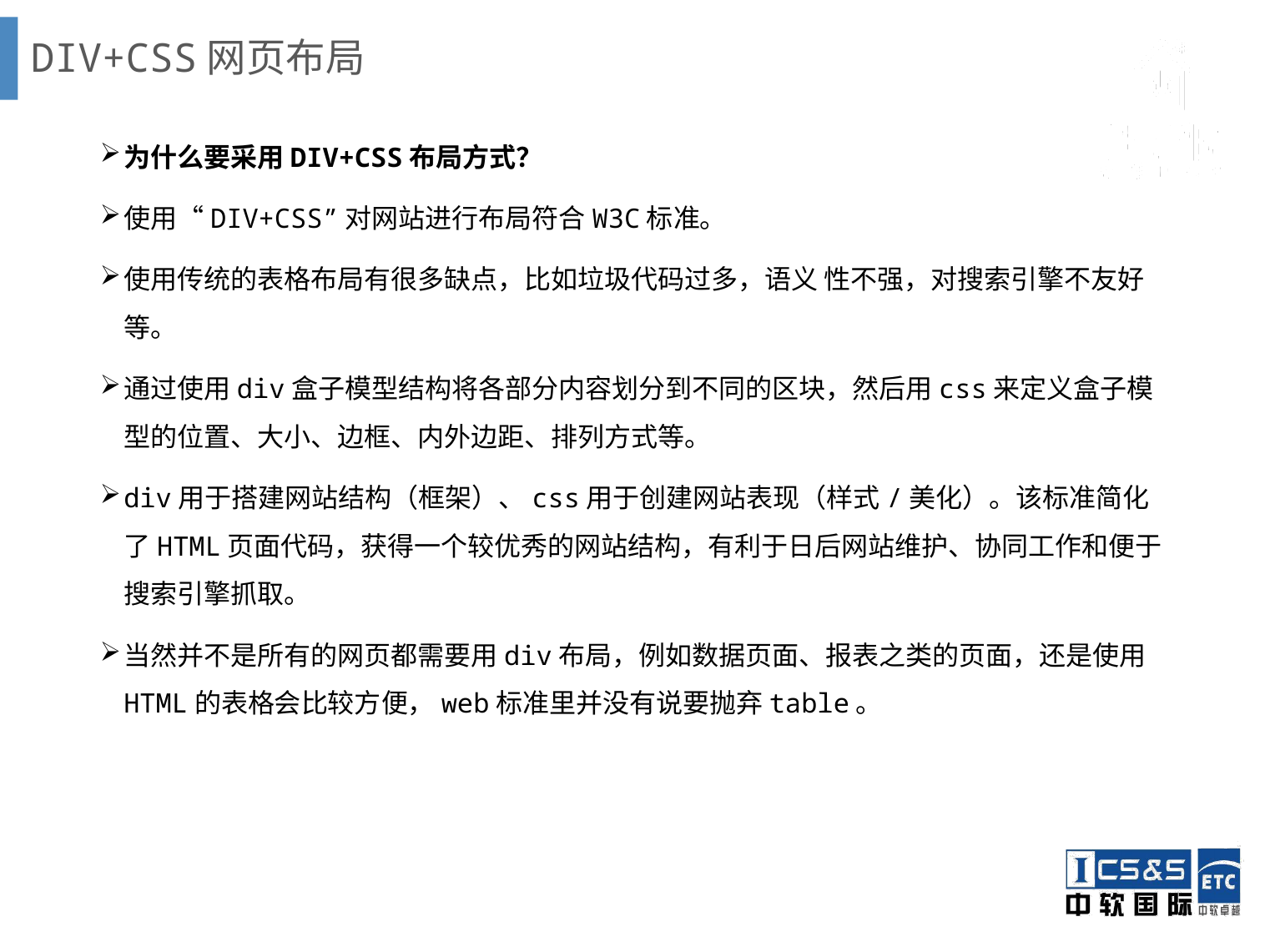

# DIV+CSS网页布局
为什么要采用DIV+CSS布局方式？
使用“DIV+CSS”对网站进行布局符合W3C标准。
使用传统的表格布局有很多缺点，比如垃圾代码过多，语义 性不强，对搜索引擎不友好等。
通过使用div盒子模型结构将各部分内容划分到不同的区块，然后用css来定义盒子模型的位置、大小、边框、内外边距、排列方式等。
div用于搭建网站结构（框架）、css用于创建网站表现（样式/美化）。该标准简化了HTML页面代码，获得一个较优秀的网站结构，有利于日后网站维护、协同工作和便于搜索引擎抓取。
当然并不是所有的网页都需要用div布局，例如数据页面、报表之类的页面，还是使用HTML的表格会比较方便，web标准里并没有说要抛弃table。